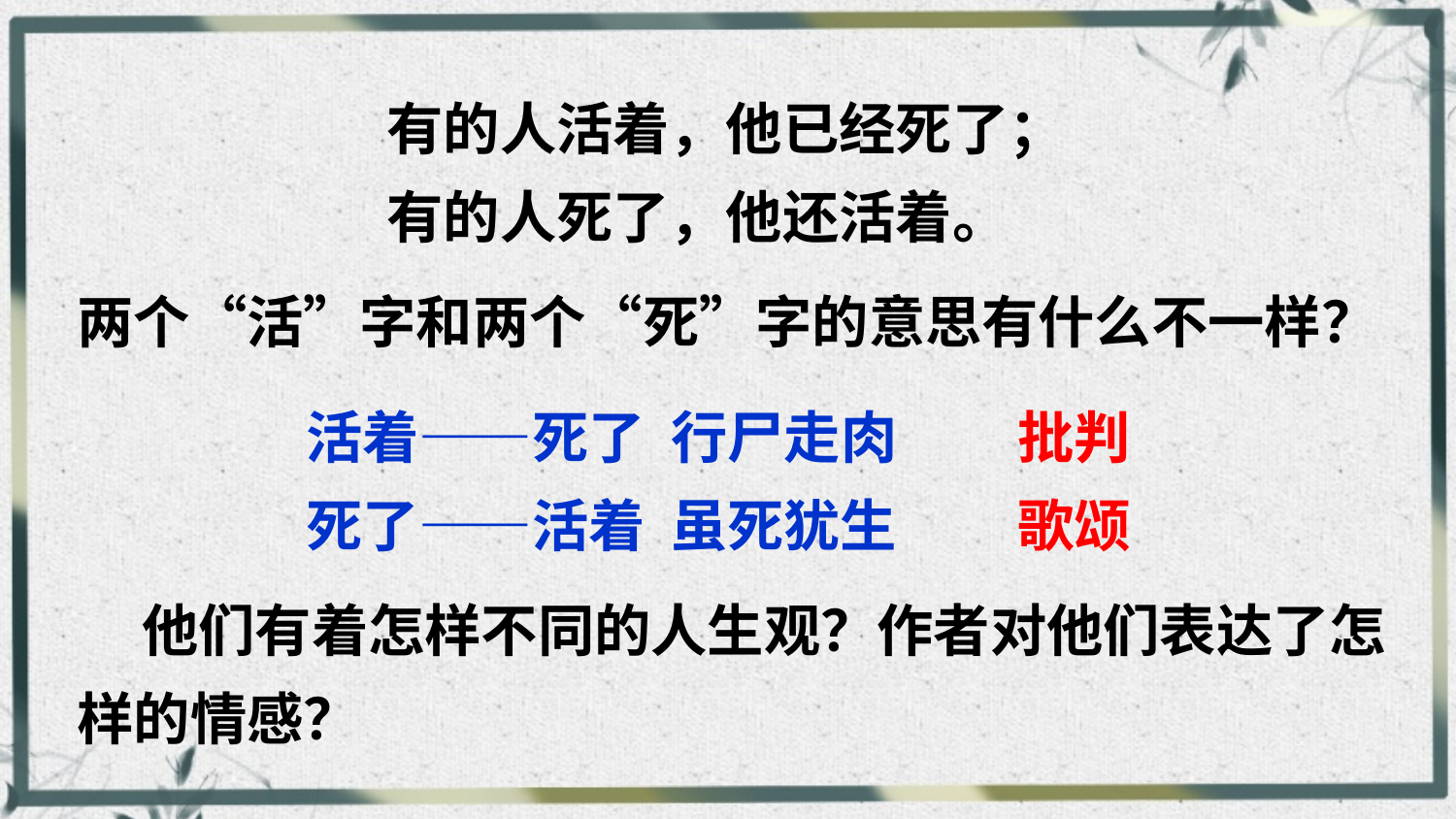

有的人活着，他已经死了；
有的人死了，他还活着。
两个“活”字和两个“死”字的意思有什么不一样？
活着——死了  行尸走肉
死了——活着  虽死犹生
批判
歌颂
    他们有着怎样不同的人生观？作者对他们表达了怎样的情感？